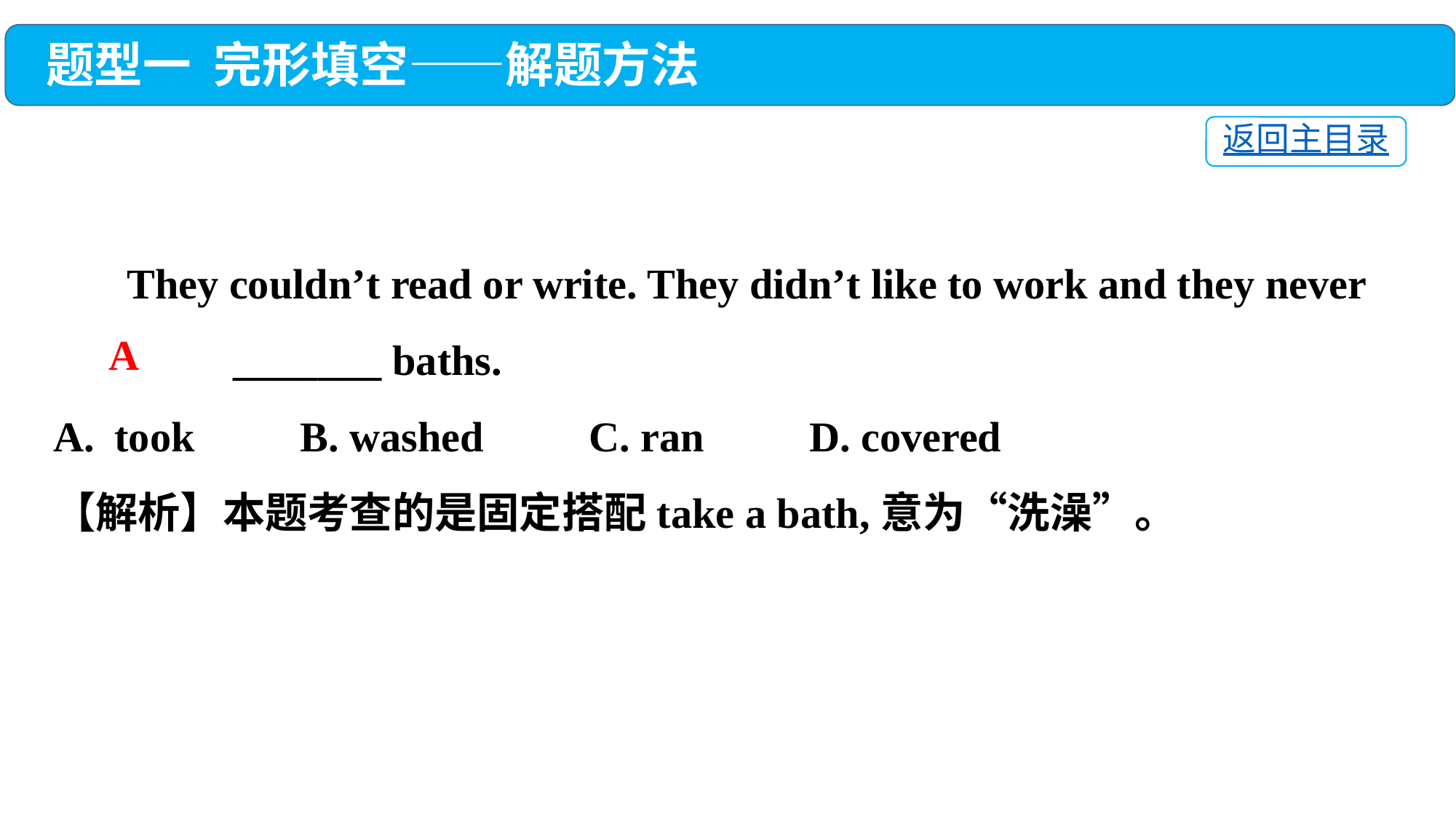

题型一  完形填空——解题方法
返回主目录
       They couldn’t read or write. They didn’t like to work and they never 　　　　_______ baths.
took　　B. washed　　C. ran　　D. covered
【解析】本题考查的是固定搭配take a bath,意为“洗澡”。

A